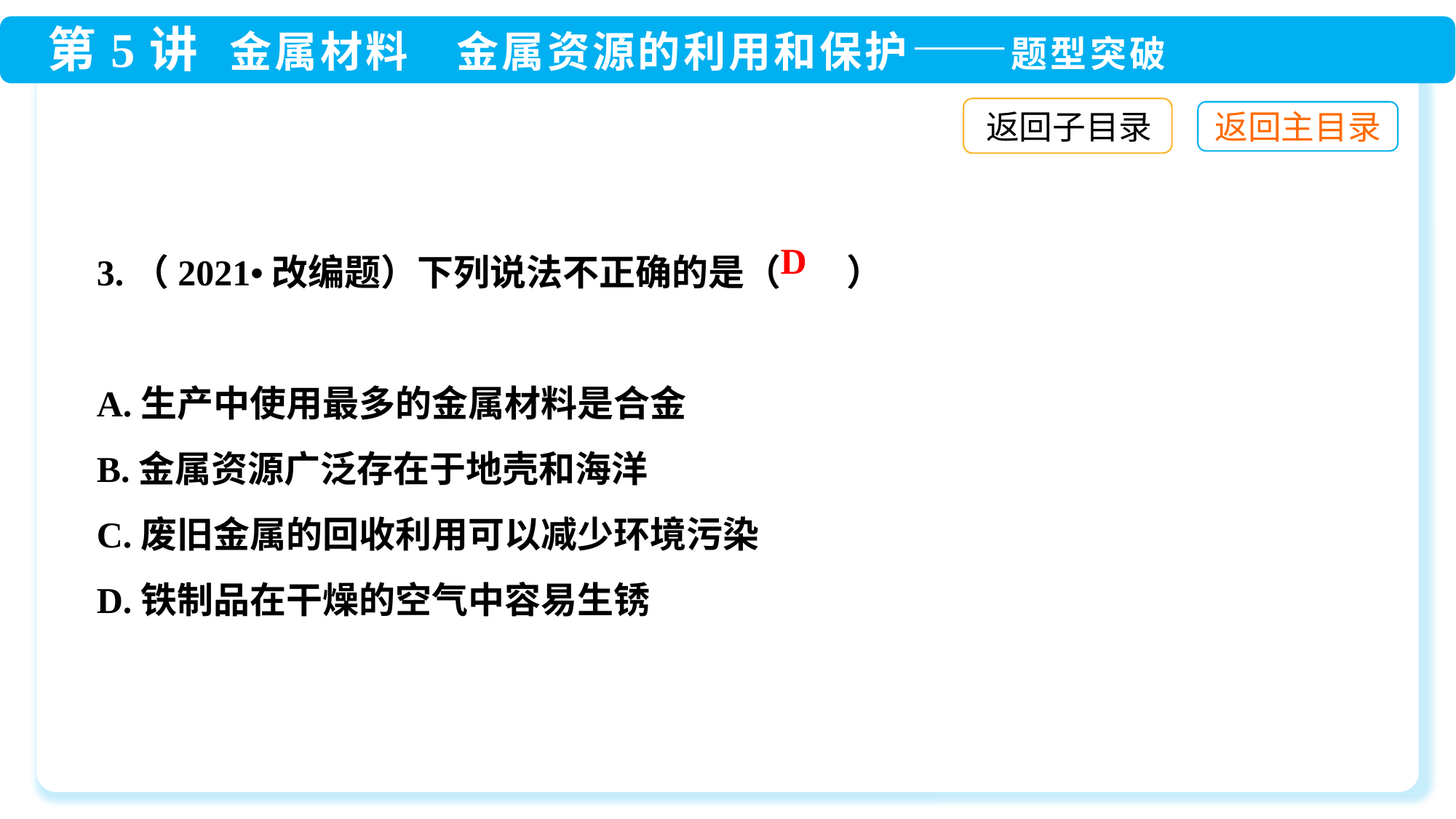

返回子目录
3.（2021•改编题）下列说法不正确的是（        ）

A.生产中使用最多的金属材料是合金
B.金属资源广泛存在于地壳和海洋
C.废旧金属的回收利用可以减少环境污染
D.铁制品在干燥的空气中容易生锈
D